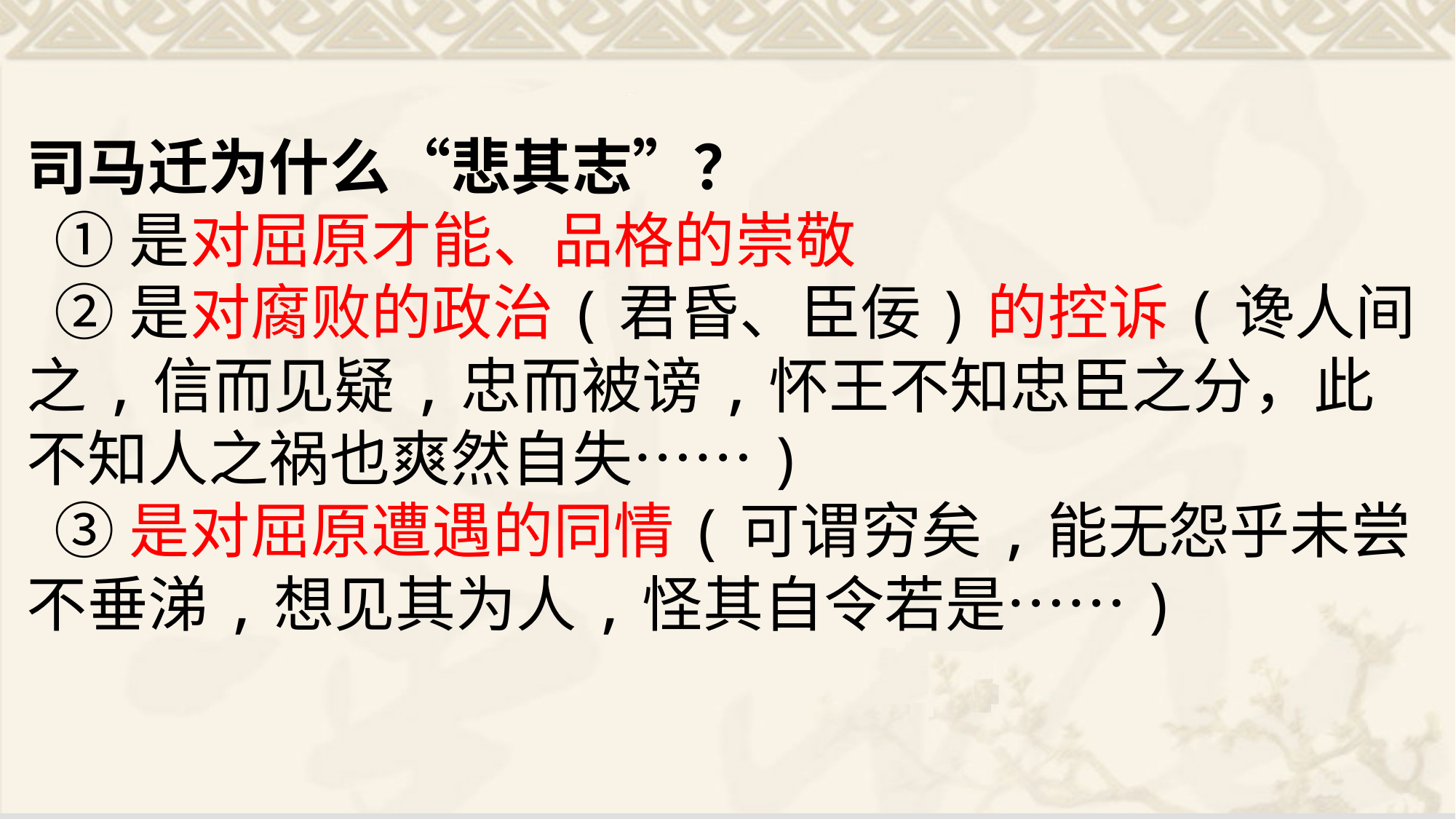

司马迁为什么“悲其志”？
  ①是对屈原才能、品格的崇敬
  ②是对腐败的政治(君昏、臣佞)的控诉(谗人间之,信而见疑,忠而被谤,怀王不知忠臣之分，此不知人之祸也爽然自失……)
  ③是对屈原遭遇的同情(可谓穷矣,能无怨乎未尝不垂涕,想见其为人,怪其自令若是……)